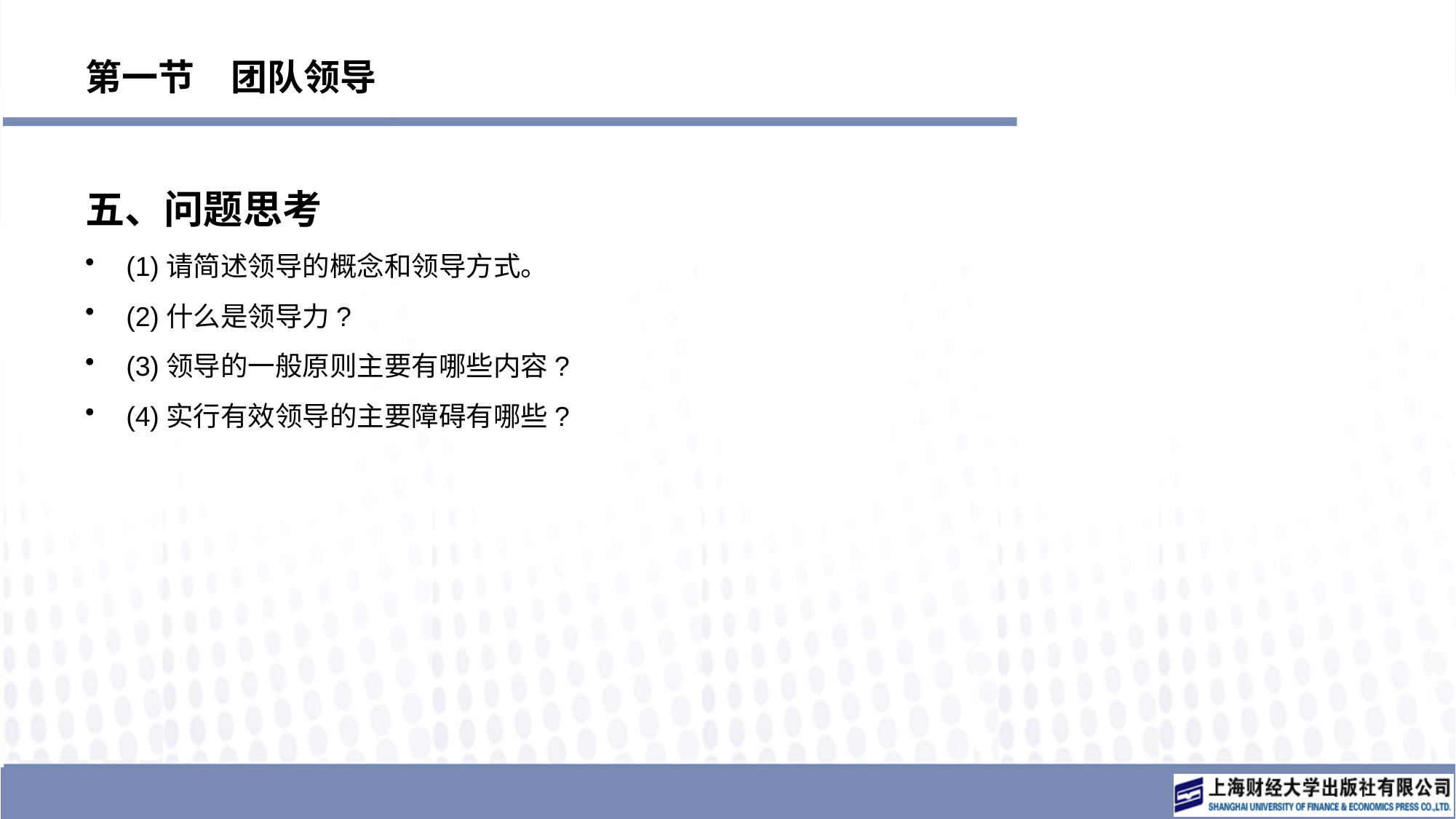

# 第一节　团队领导
五、问题思考
(1)请简述领导的概念和领导方式。
(2)什么是领导力?
(3)领导的一般原则主要有哪些内容?
(4)实行有效领导的主要障碍有哪些?